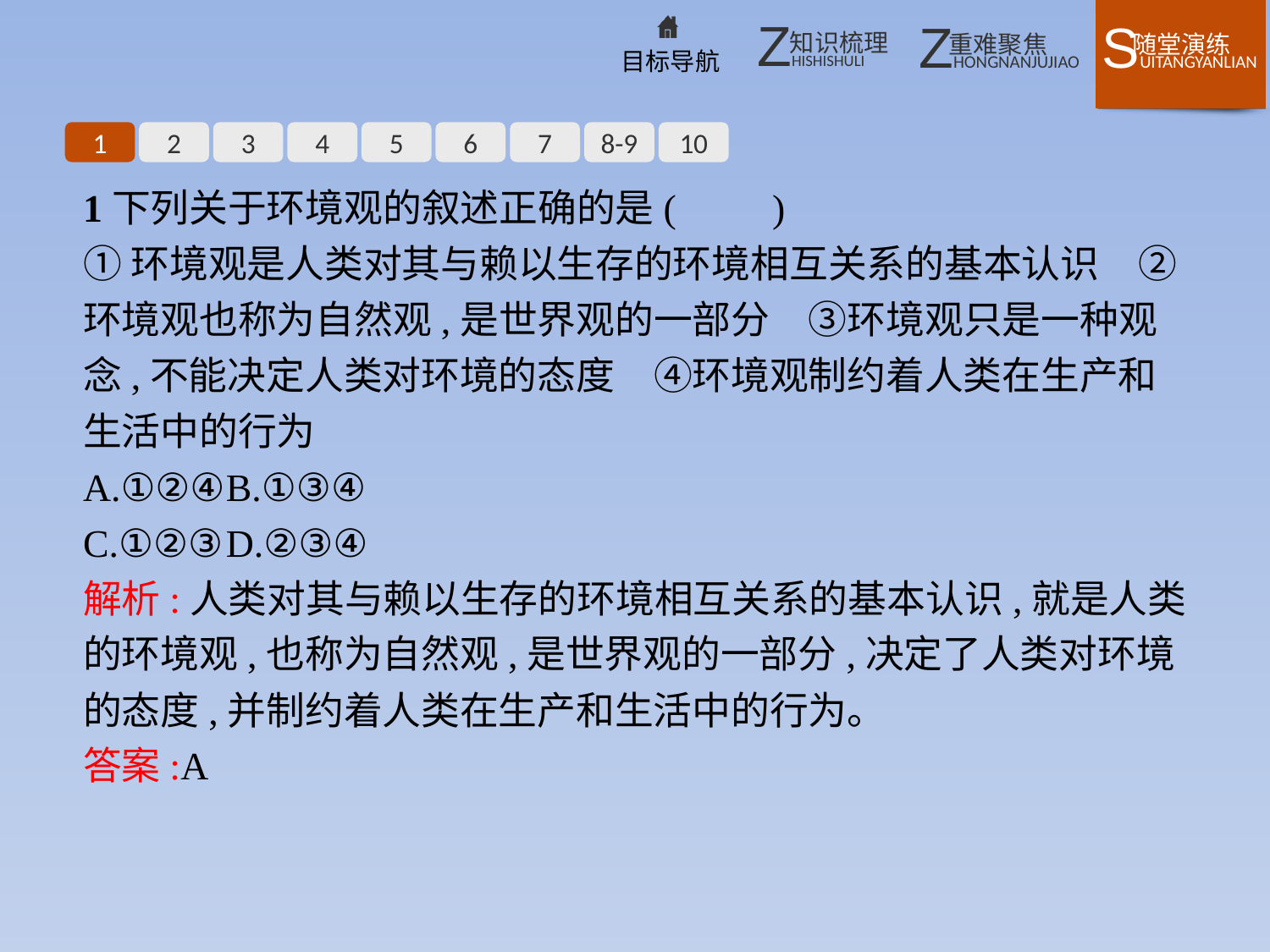

1
2
3
4
5
6
7
8-9
10
1下列关于环境观的叙述正确的是(　　)
①环境观是人类对其与赖以生存的环境相互关系的基本认识　②环境观也称为自然观,是世界观的一部分　③环境观只是一种观念,不能决定人类对环境的态度　④环境观制约着人类在生产和生活中的行为
A.①②④	B.①③④
C.①②③	D.②③④
解析:人类对其与赖以生存的环境相互关系的基本认识,就是人类的环境观,也称为自然观,是世界观的一部分,决定了人类对环境的态度,并制约着人类在生产和生活中的行为。
答案:A